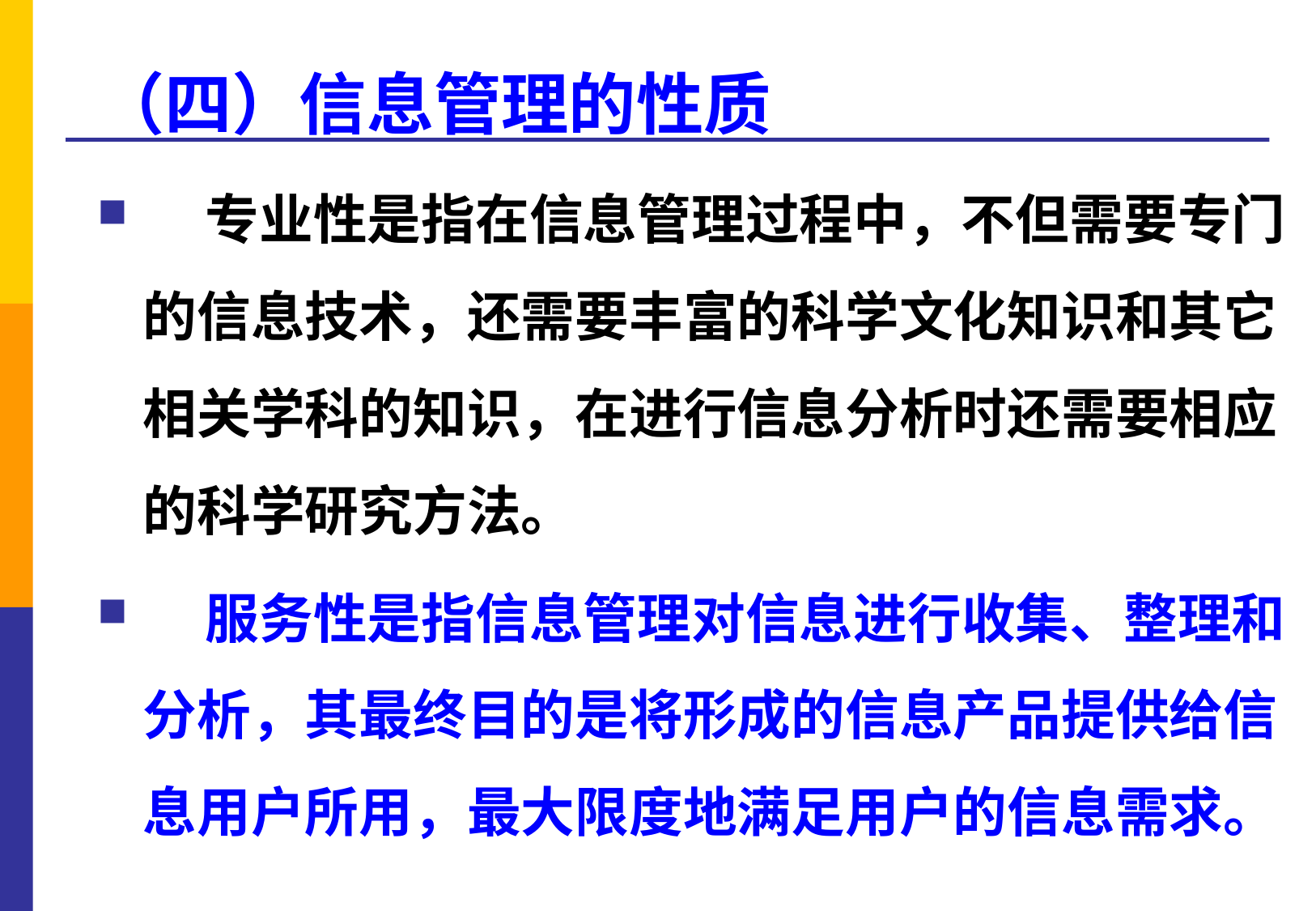

（四）信息管理的性质
    专业性是指在信息管理过程中，不但需要专门的信息技术，还需要丰富的科学文化知识和其它相关学科的知识，在进行信息分析时还需要相应的科学研究方法。
    服务性是指信息管理对信息进行收集、整理和分析，其最终目的是将形成的信息产品提供给信息用户所用，最大限度地满足用户的信息需求。